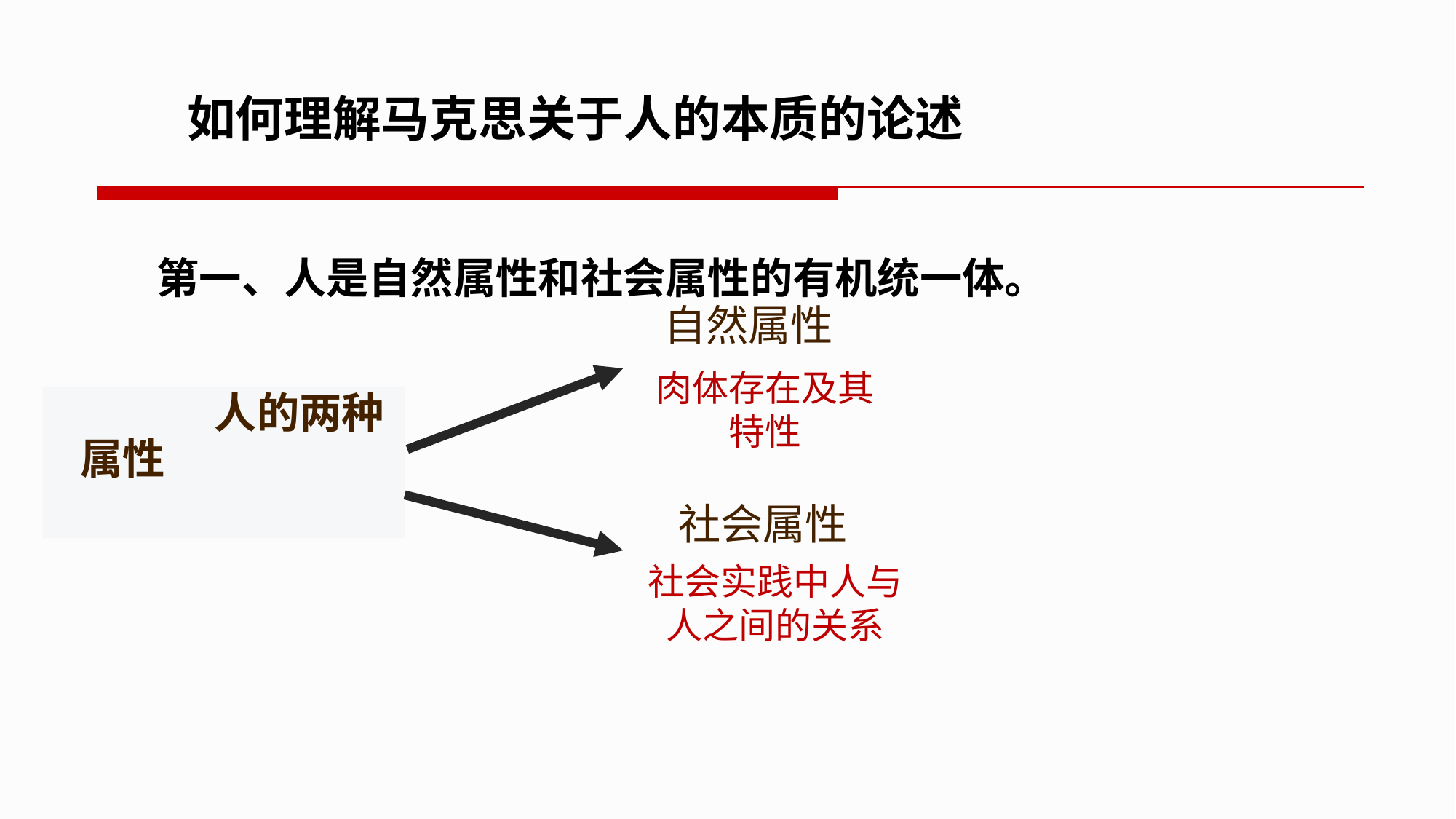

如何理解马克思关于人的本质的论述
第一、人是自然属性和社会属性的有机统一体。

自然属性

肉体存在及其特性

                人的两种属性
 社会属性

社会实践中人与人之间的关系